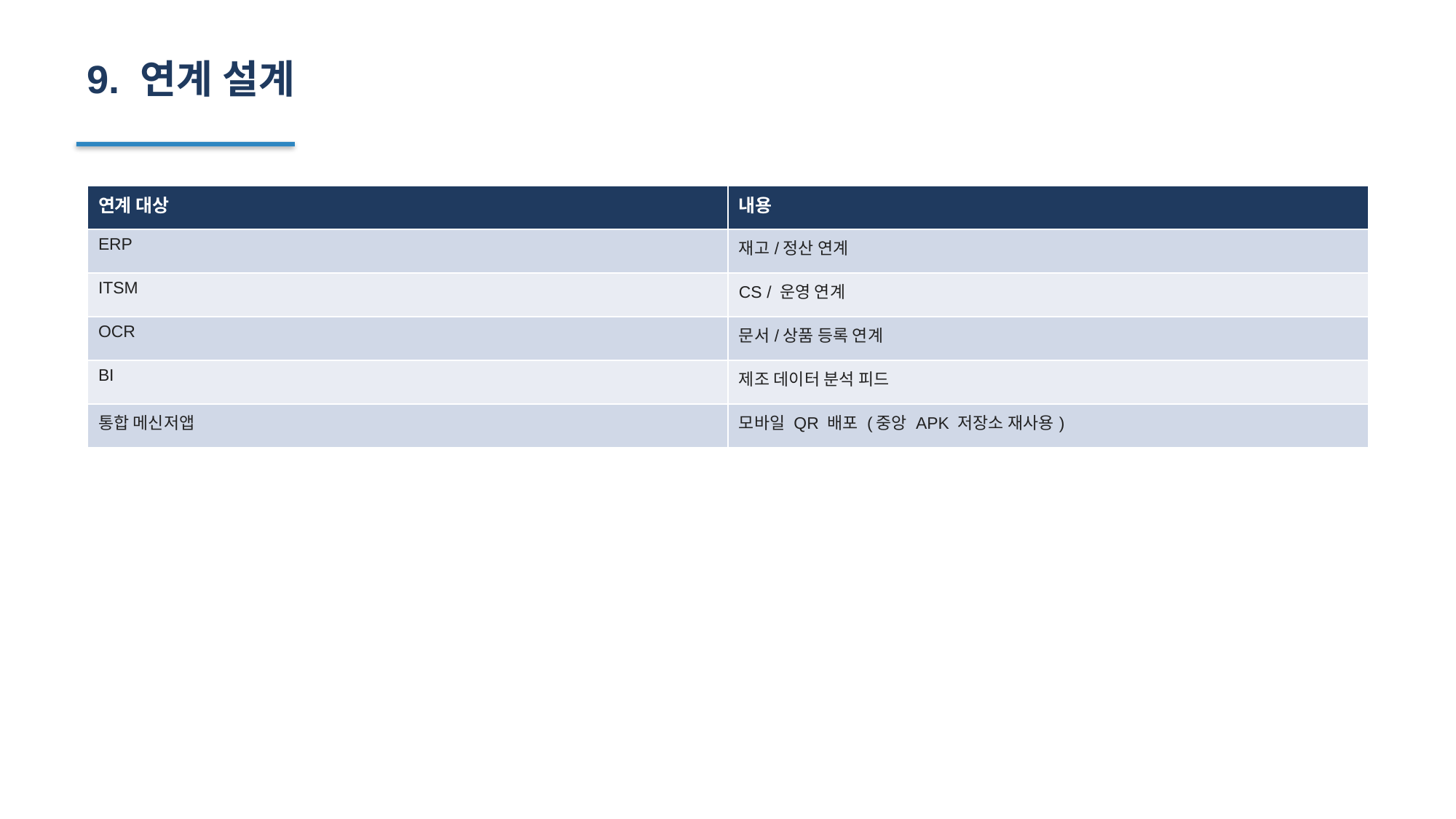

9. 연계 설계

| 연계 대상 | 내용 |
| --- | --- |
| ERP | 재고/정산 연계 |
| ITSM | CS / 운영 연계 |
| OCR | 문서/상품 등록 연계 |
| BI | 제조 데이터 분석 피드 |
| 통합 메신저앱 | 모바일 QR 배포 (중앙 APK 저장소 재사용) |